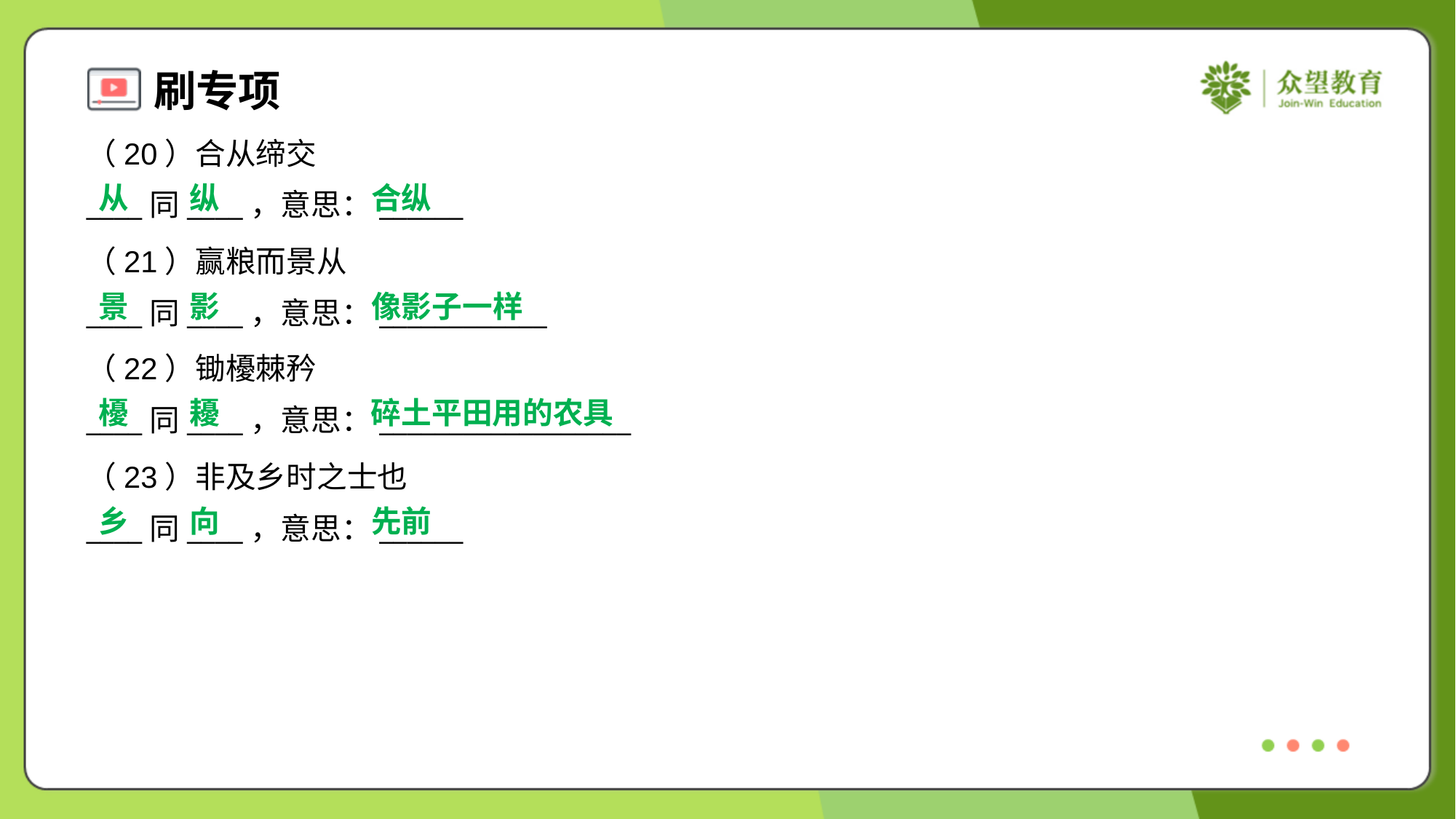

（20）合从缔交
____同____，意思：______
从
纵
合纵
（21）赢粮而景从
____同____，意思：____________
景
影
像影子一样
（22）锄櫌棘矜
____同____，意思：__________________
櫌
耰
碎土平田用的农具
（23）非及乡时之士也
____同____，意思：______
乡
向
先前